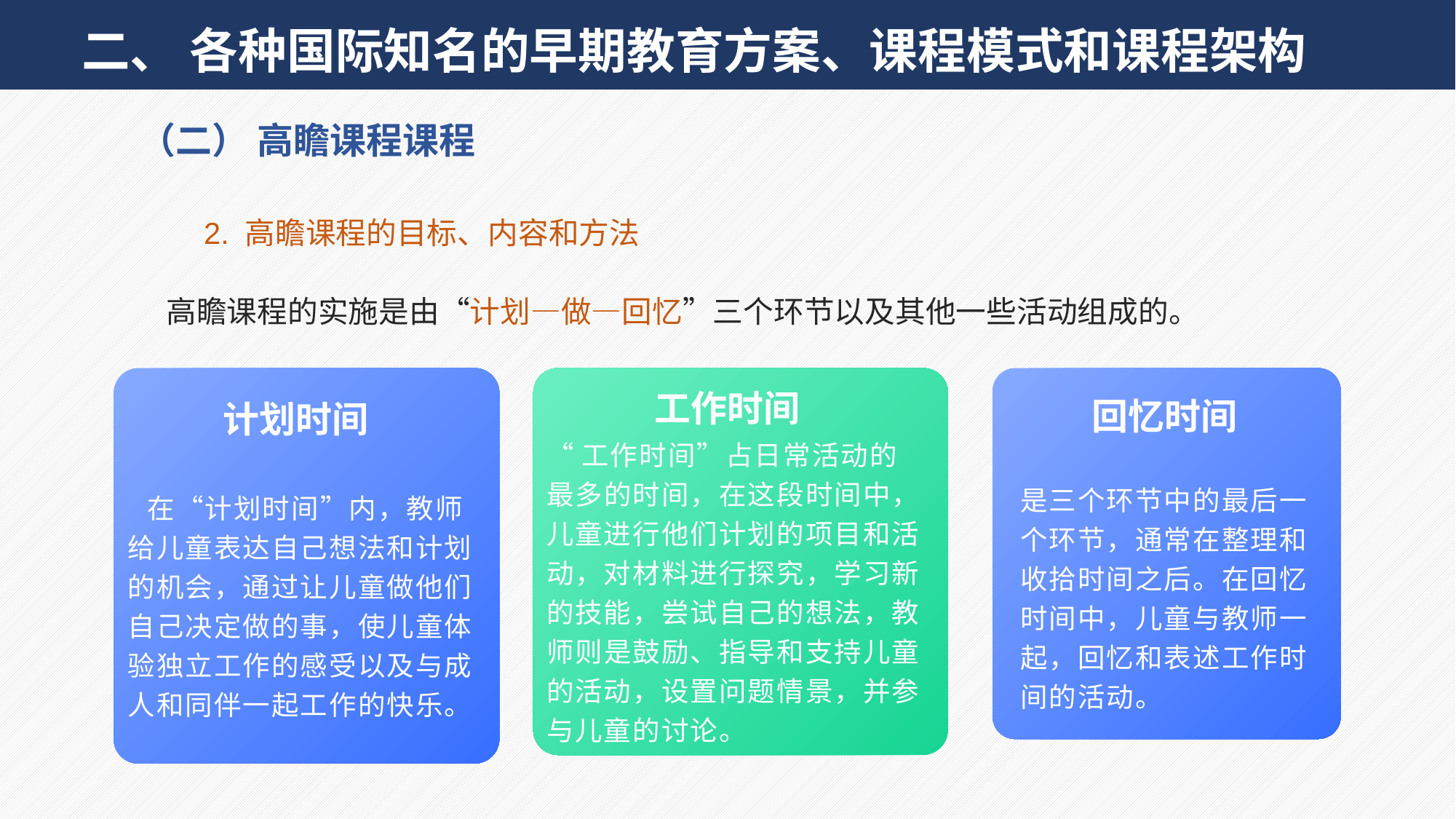

二、 各种国际知名的早期教育方案、课程模式和课程架构
（二） 高瞻课程课程
2. 高瞻课程的目标、内容和方法
高瞻课程的实施是由“计划—做—回忆”三个环节以及其他一些活动组成的。
回忆时间
工作时间

计划时间
是三个环节中的最后一个环节，通常在整理和收拾时间之后。在回忆时间中，儿童与教师一起，回忆和表述工作时间的活动。
“工作时间”占日常活动的最多的时间，在这段时间中，儿童进行他们计划的项目和活动，对材料进行探究，学习新的技能，尝试自己的想法，教师则是鼓励、指导和支持儿童的活动，设置问题情景，并参与儿童的讨论。
  在“计划时间”内，教师给儿童表达自己想法和计划的机会，通过让儿童做他们自己决定做的事，使儿童体验独立工作的感受以及与成人和同伴一起工作的快乐。